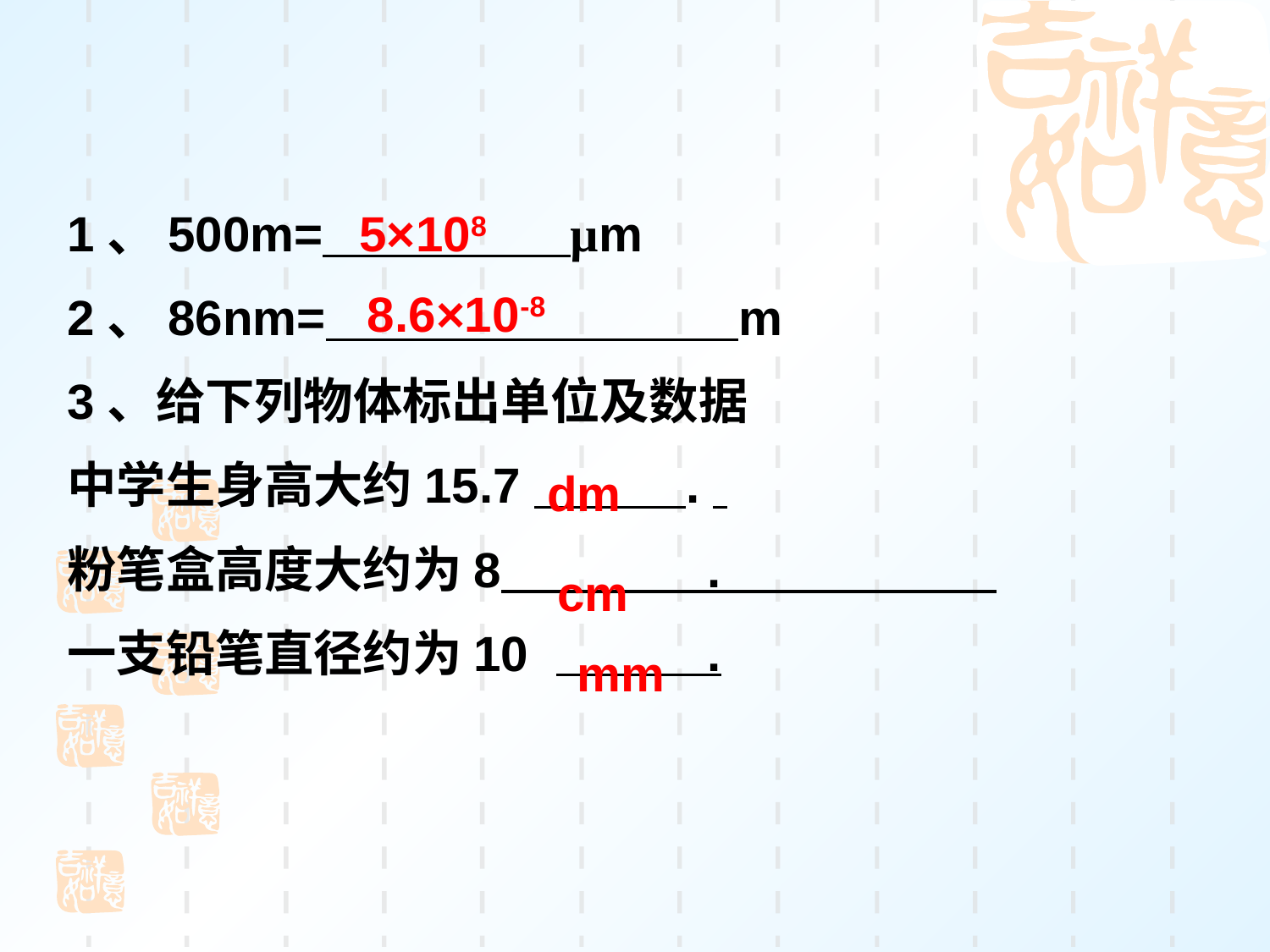

1、500m=                  µm
2、86nm=                              m
3、给下列物体标出单位及数据
中学生身高大约15.7            .
粉笔盒高度大约为8               .
一支铅笔直径约为10             .

5×108
8.6×10-8
dm
cm
mm